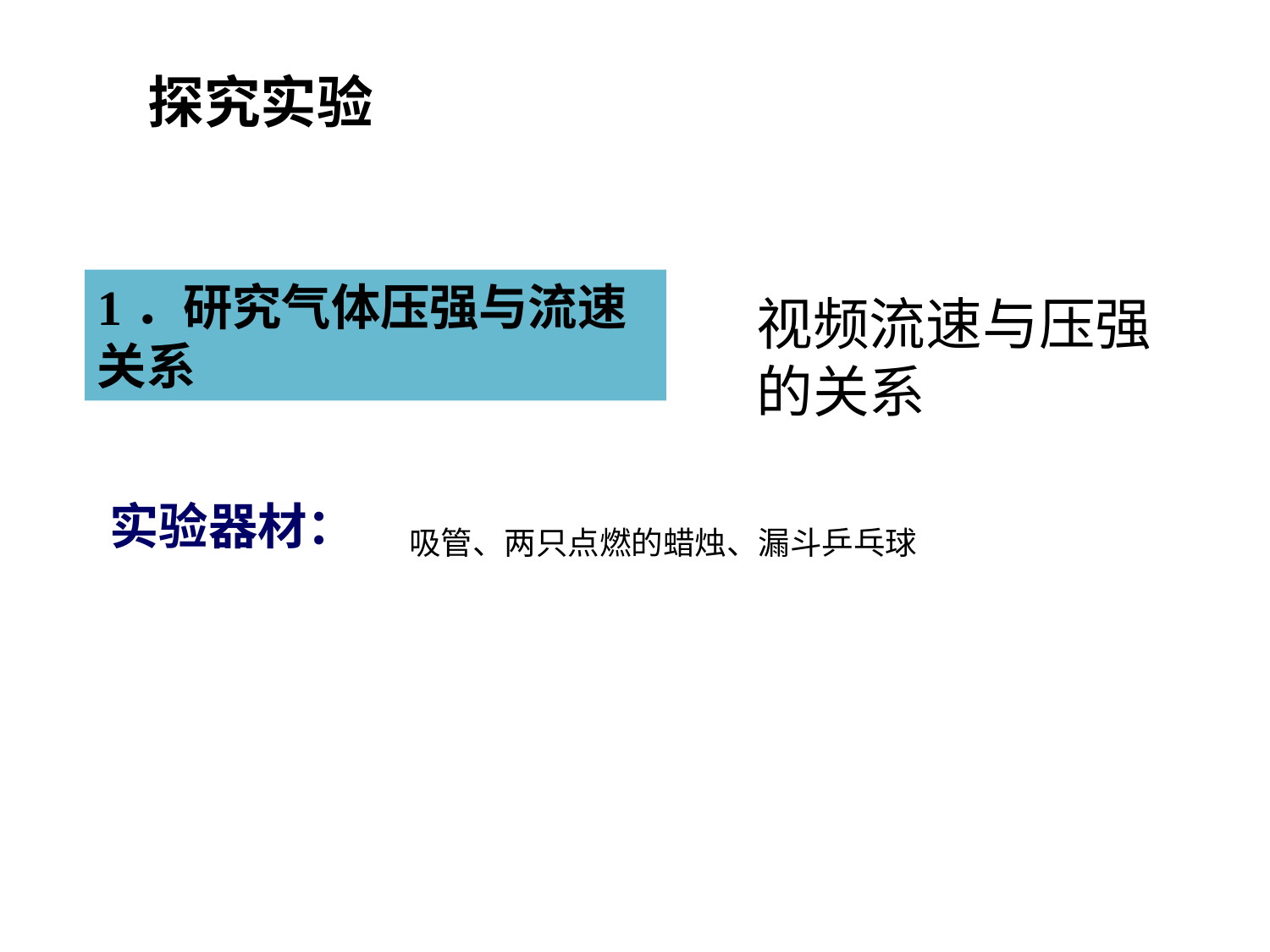

探究实验观
1．研究气体压强与流速关系
视频流速与压强
的关系
实验器材：
吸管、两只点燃的蜡烛、漏斗乒乓球